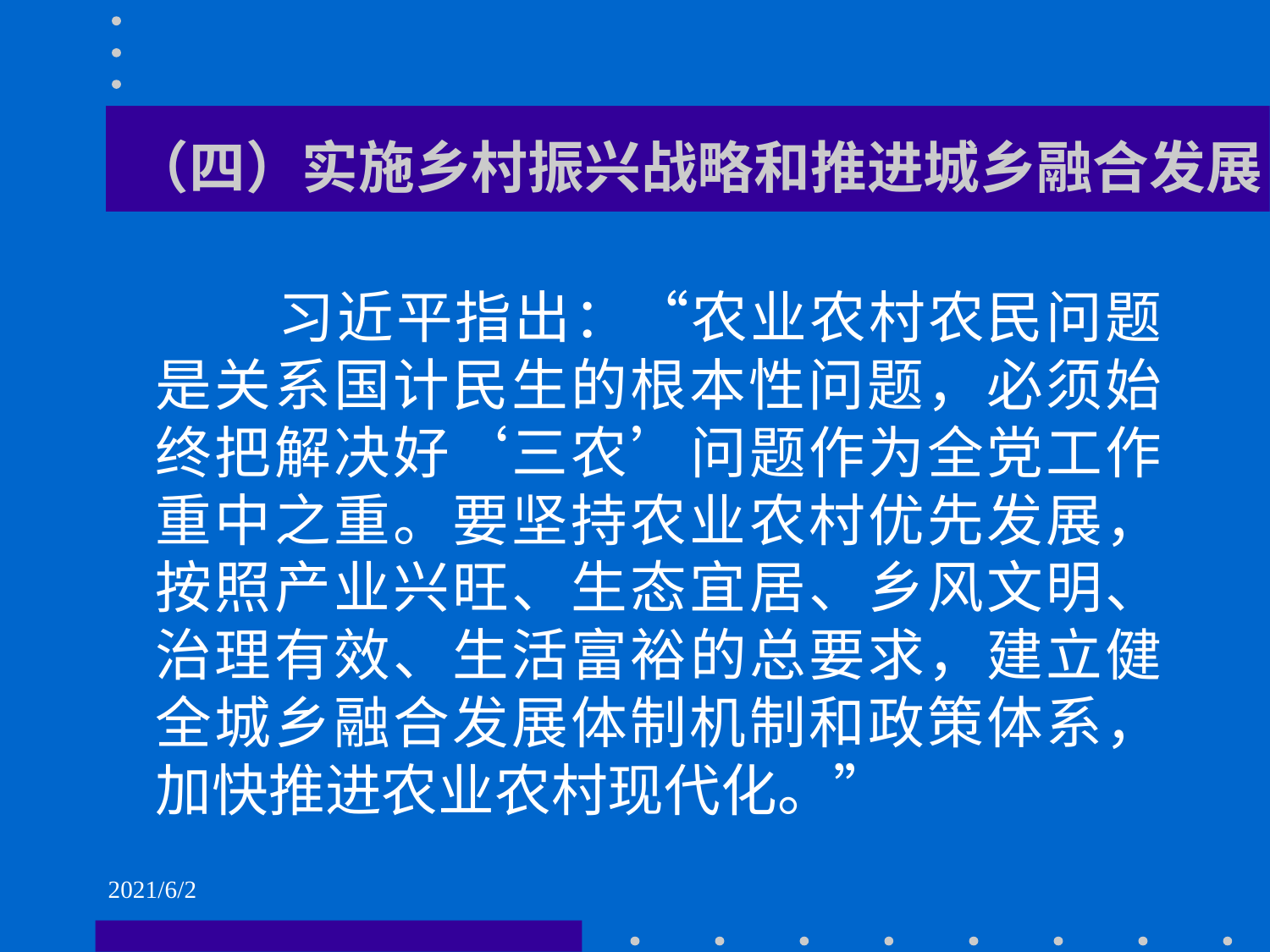

# （四）实施乡村振兴战略和推进城乡融合发展
       习近平指出：“农业农村农民问题是关系国计民生的根本性问题，必须始终把解决好‘三农’问题作为全党工作重中之重。要坚持农业农村优先发展，按照产业兴旺、生态宜居、乡风文明、治理有效、生活富裕的总要求，建立健全城乡融合发展体制机制和政策体系，加快推进农业农村现代化。”

2021/6/2